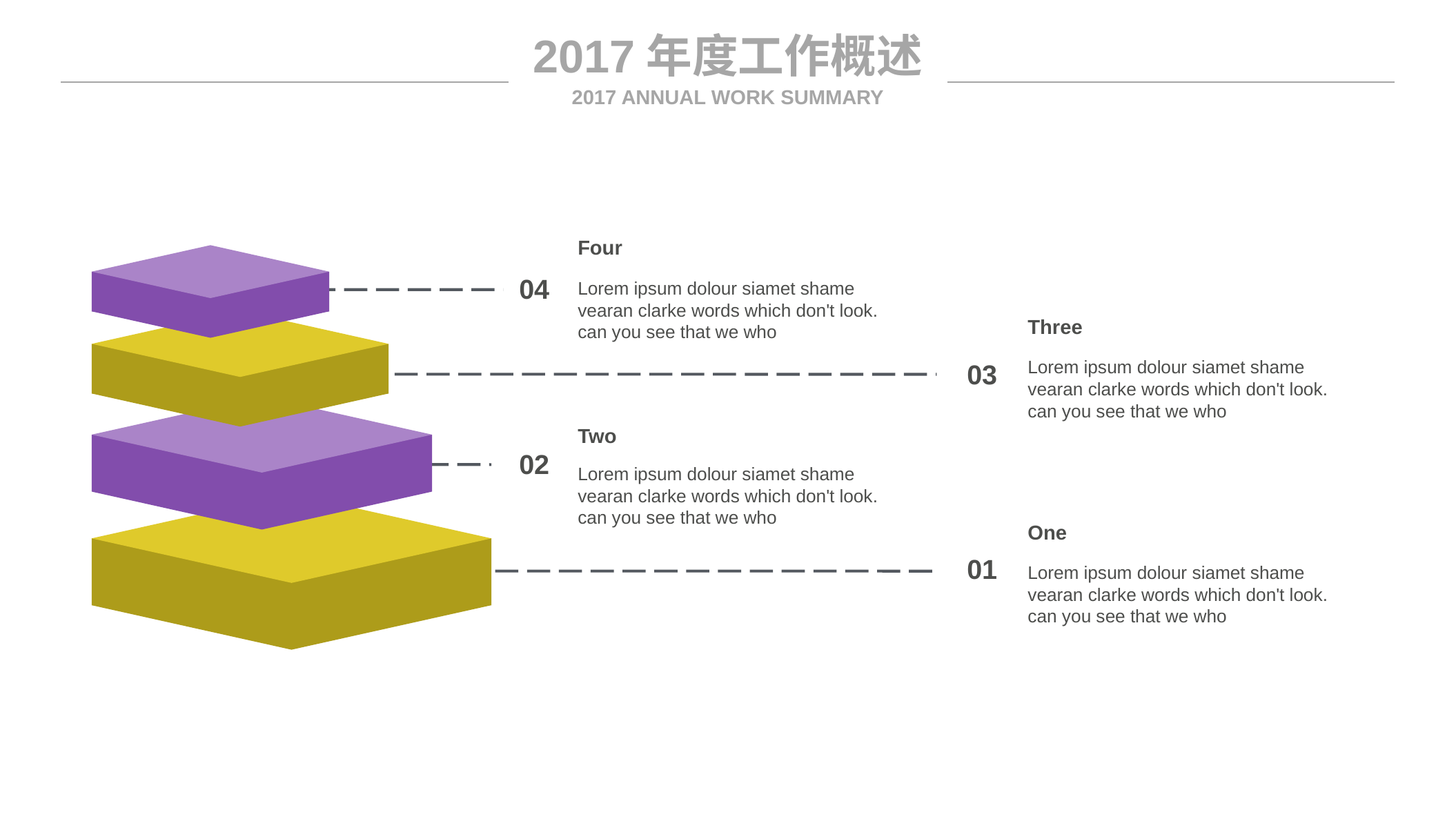

2017年度工作概述
2017 ANNUAL WORK SUMMARY
Four

Lorem ipsum dolour siamet shame vearan clarke words which don't look. can you see that we who
04

Three

Lorem ipsum dolour siamet shame vearan clarke words which don't look. can you see that we who
03

Two

02

Lorem ipsum dolour siamet shame vearan clarke words which don't look. can you see that we who

One

01
Lorem ipsum dolour siamet shame vearan clarke words which don't look. can you see that we who